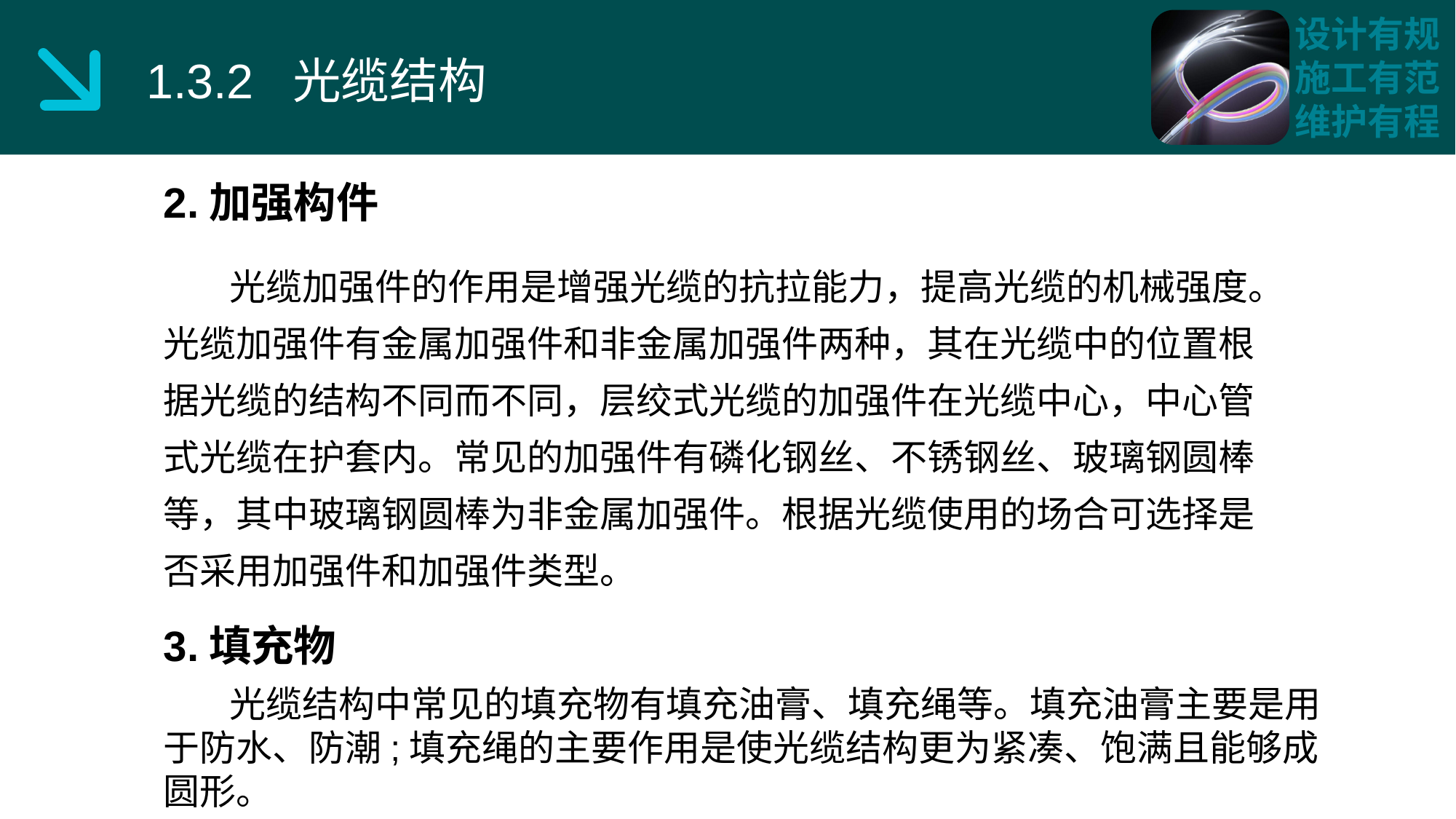

1.3.2  光缆结构

2.加强构件
       光缆加强件的作用是增强光缆的抗拉能力，提高光缆的机械强度。光缆加强件有金属加强件和非金属加强件两种，其在光缆中的位置根据光缆的结构不同而不同，层绞式光缆的加强件在光缆中心，中心管式光缆在护套内。常见的加强件有磷化钢丝、不锈钢丝、玻璃钢圆棒等，其中玻璃钢圆棒为非金属加强件。根据光缆使用的场合可选择是否采用加强件和加强件类型。
3.填充物
       光缆结构中常见的填充物有填充油膏、填充绳等。填充油膏主要是用于防水、防潮;填充绳的主要作用是使光缆结构更为紧凑、饱满且能够成圆形。